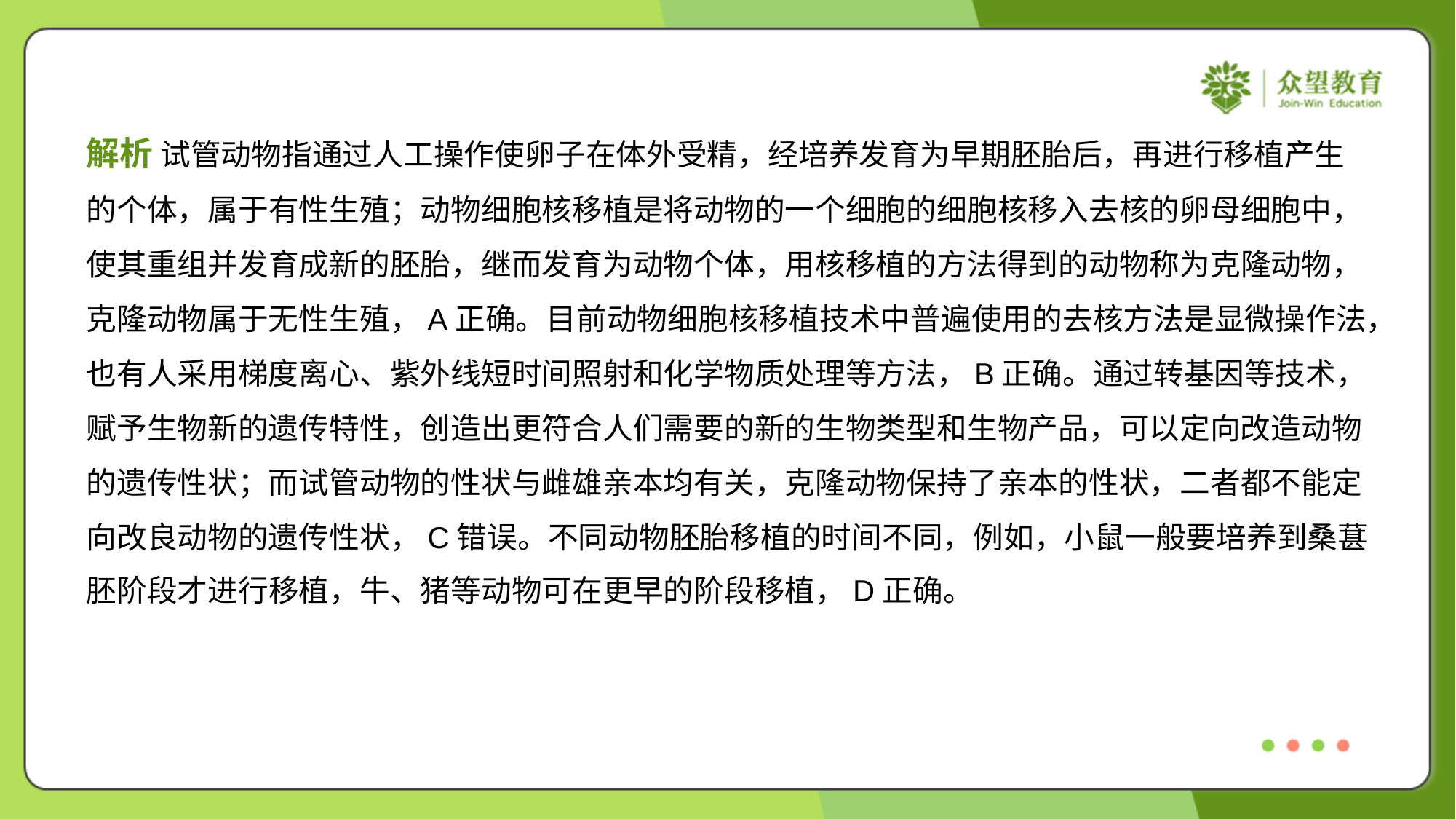

解析 试管动物指通过人工操作使卵子在体外受精，经培养发育为早期胚胎后，再进行移植产生
的个体，属于有性生殖；动物细胞核移植是将动物的一个细胞的细胞核移入去核的卵母细胞中，
使其重组并发育成新的胚胎，继而发育为动物个体，用核移植的方法得到的动物称为克隆动物，
克隆动物属于无性生殖，A正确。目前动物细胞核移植技术中普遍使用的去核方法是显微操作法，
也有人采用梯度离心、紫外线短时间照射和化学物质处理等方法，B正确。通过转基因等技术，
赋予生物新的遗传特性，创造出更符合人们需要的新的生物类型和生物产品，可以定向改造动物
的遗传性状；而试管动物的性状与雌雄亲本均有关，克隆动物保持了亲本的性状，二者都不能定
向改良动物的遗传性状，C错误。不同动物胚胎移植的时间不同，例如，小鼠一般要培养到桑葚
胚阶段才进行移植，牛、猪等动物可在更早的阶段移植，D正确。